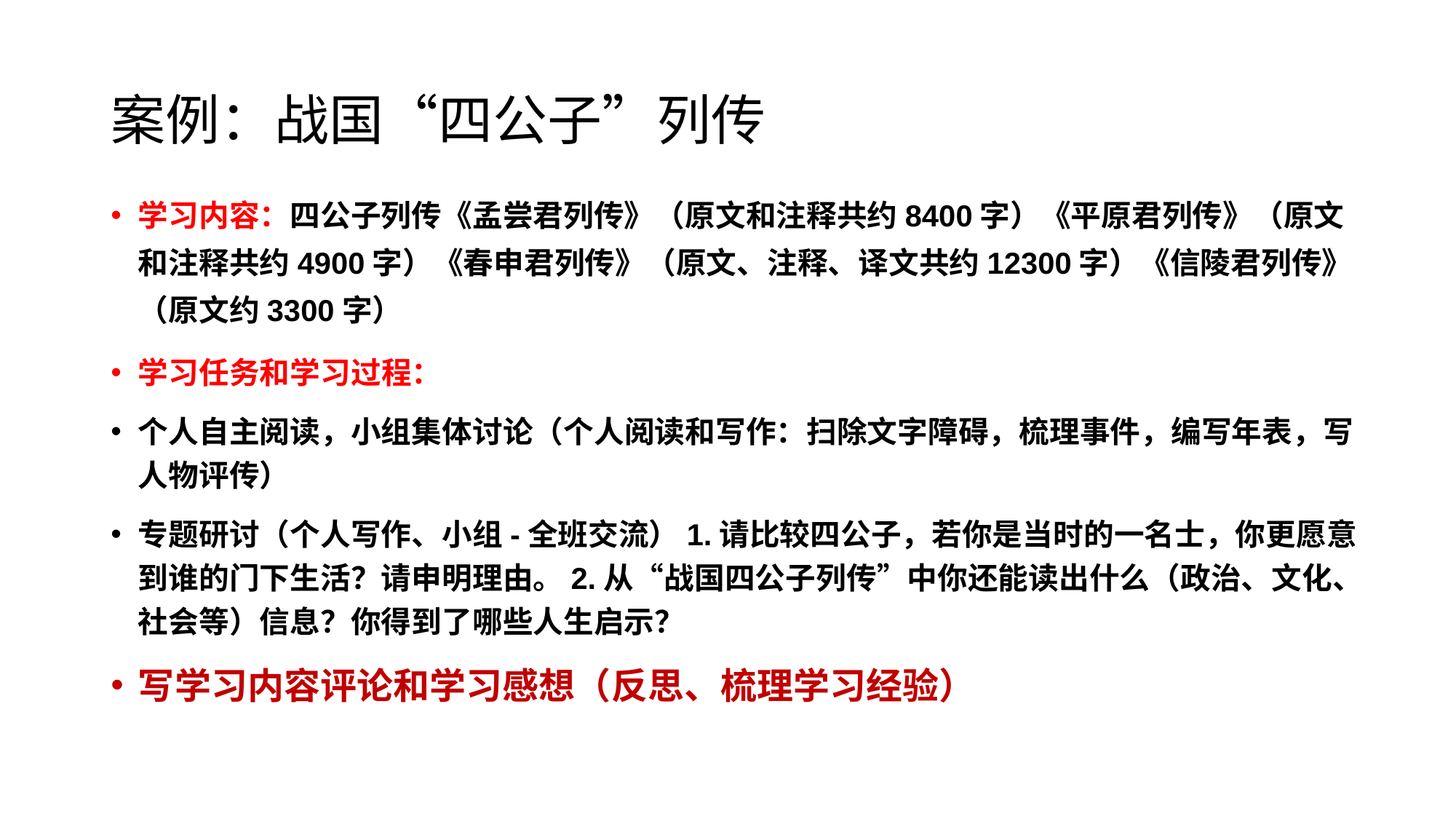

# 案例：战国“四公子”列传
学习内容：四公子列传《孟尝君列传》（原文和注释共约8400字）《平原君列传》（原文和注释共约4900字）《春申君列传》（原文、注释、译文共约12300字）《信陵君列传》（原文约3300字）
学习任务和学习过程：
个人自主阅读，小组集体讨论（个人阅读和写作：扫除文字障碍，梳理事件，编写年表，写人物评传）
专题研讨（个人写作、小组-全班交流）1.请比较四公子，若你是当时的一名士，你更愿意到谁的门下生活？请申明理由。2.从“战国四公子列传”中你还能读出什么（政治、文化、社会等）信息？你得到了哪些人生启示？
写学习内容评论和学习感想（反思、梳理学习经验）